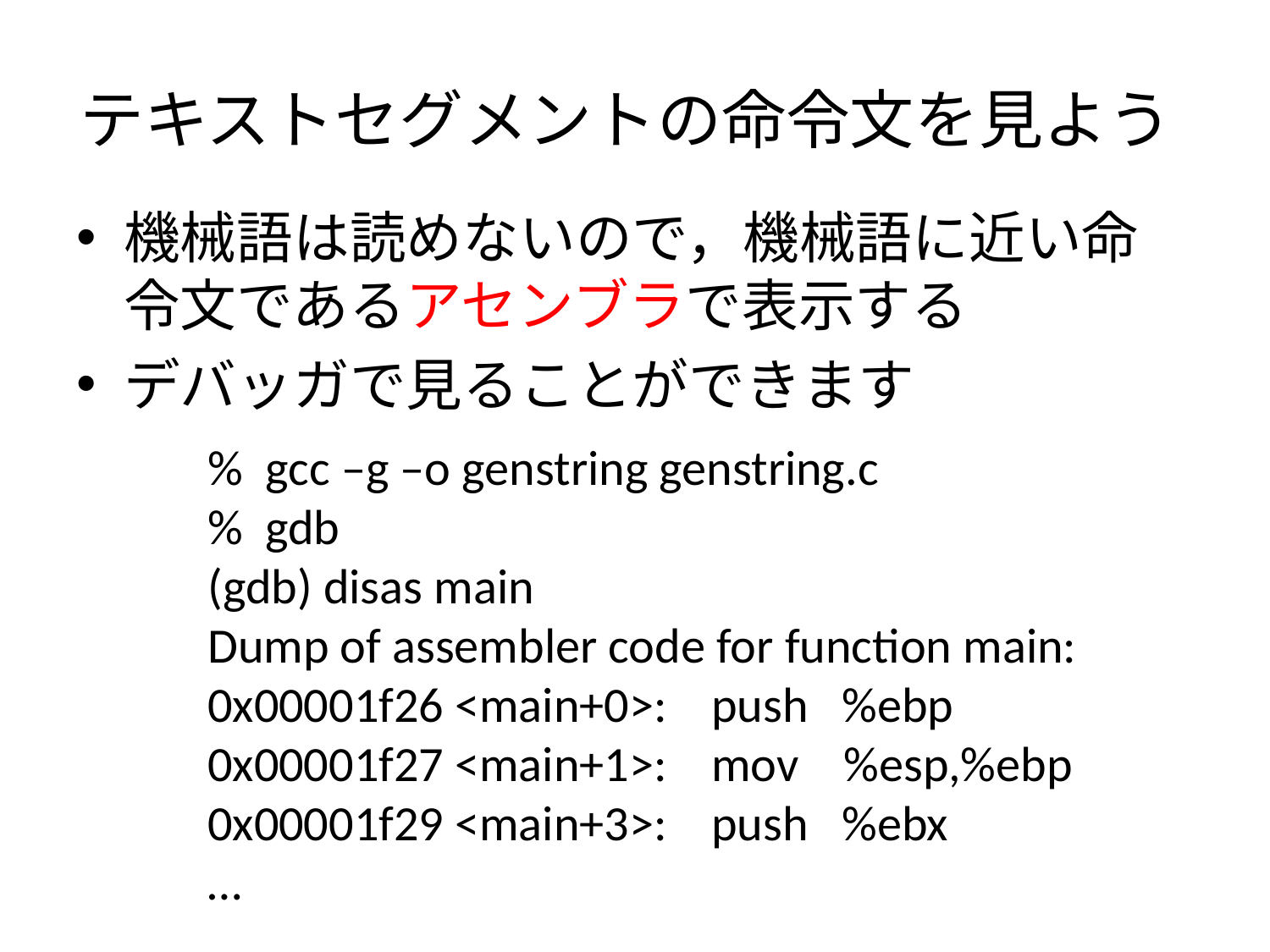

# テキストセグメントの命令文を見よう
機械語は読めないので，機械語に近い命令文であるアセンブラで表示する
デバッガで見ることができます
%  gcc –g –o genstring genstring.c
%  gdb
(gdb) disas main
Dump of assembler code for function main:
0x00001f26 <main+0>:    push   %ebp
0x00001f27 <main+1>:    mov    %esp,%ebp
0x00001f29 <main+3>:    push   %ebx
…